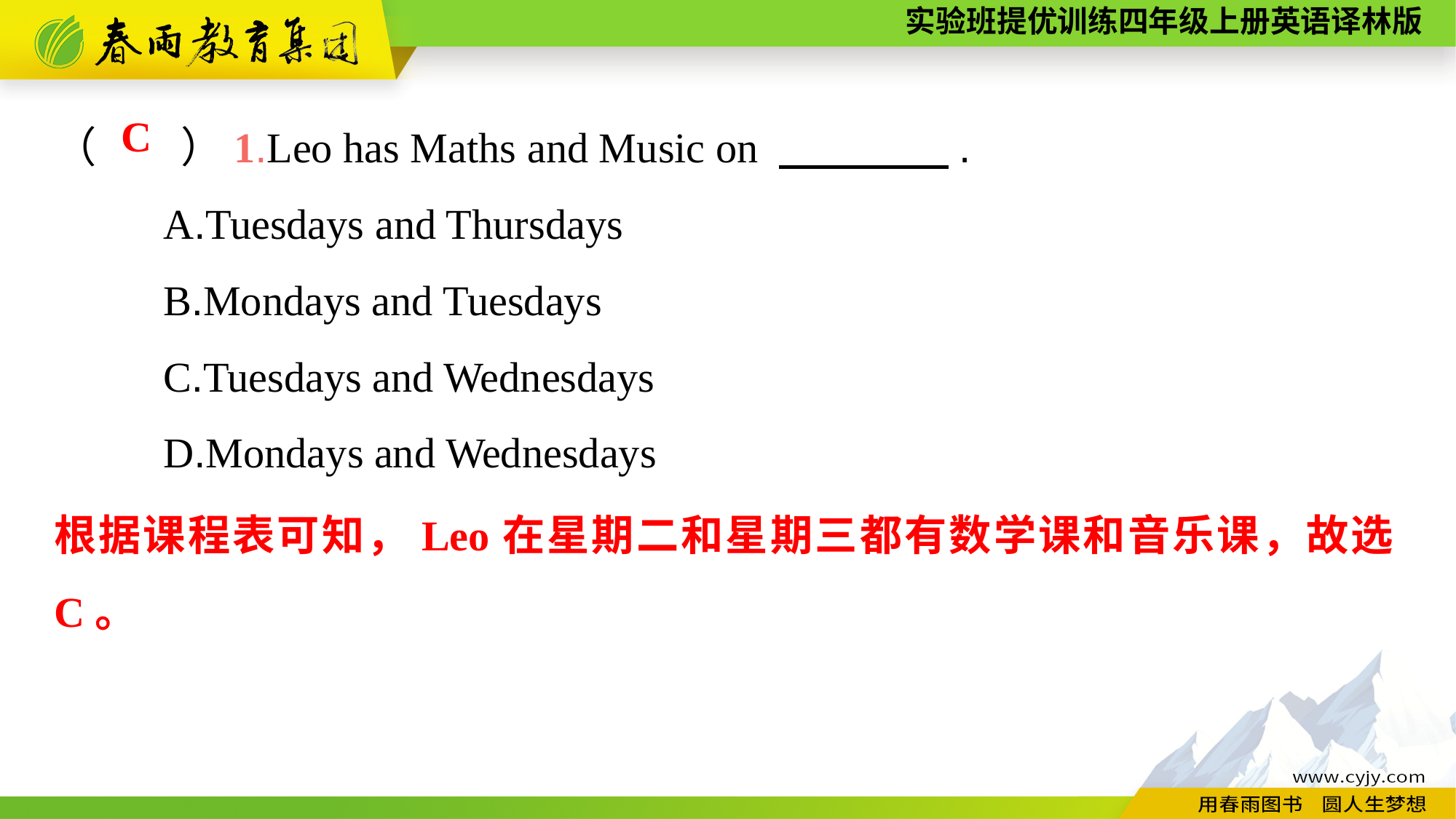

（　　）1.Leo has Maths and Music on 　　　　.
	A.Tuesdays and Thursdays
	B.Mondays and Tuesdays
	C.Tuesdays and Wednesdays
	D.Mondays and Wednesdays
C
根据课程表可知，Leo在星期二和星期三都有数学课和音乐课，故选C。